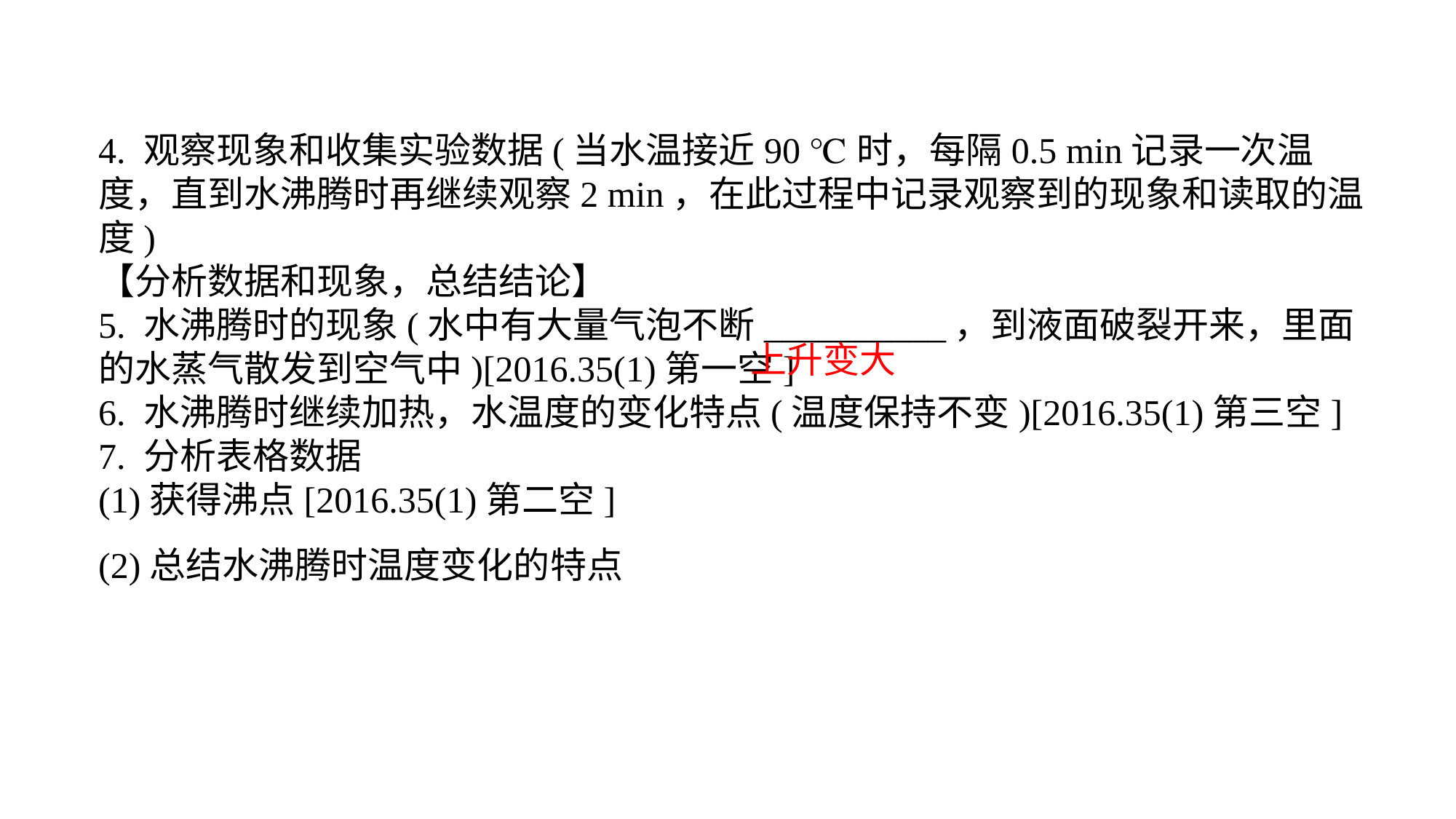

4. 观察现象和收集实验数据(当水温接近90 ℃时，每隔0.5 min记录一次温度，直到水沸腾时再继续观察2 min，在此过程中记录观察到的现象和读取的温度)【分析数据和现象，总结结论】5. 水沸腾时的现象(水中有大量气泡不断__________，到液面破裂开来，里面的水蒸气散发到空气中)[2016.35(1)第一空]6. 水沸腾时继续加热，水温度的变化特点(温度保持不变)[2016.35(1)第三空]7. 分析表格数据(1)获得沸点[2016.35(1)第二空](2)总结水沸腾时温度变化的特点
上升变大